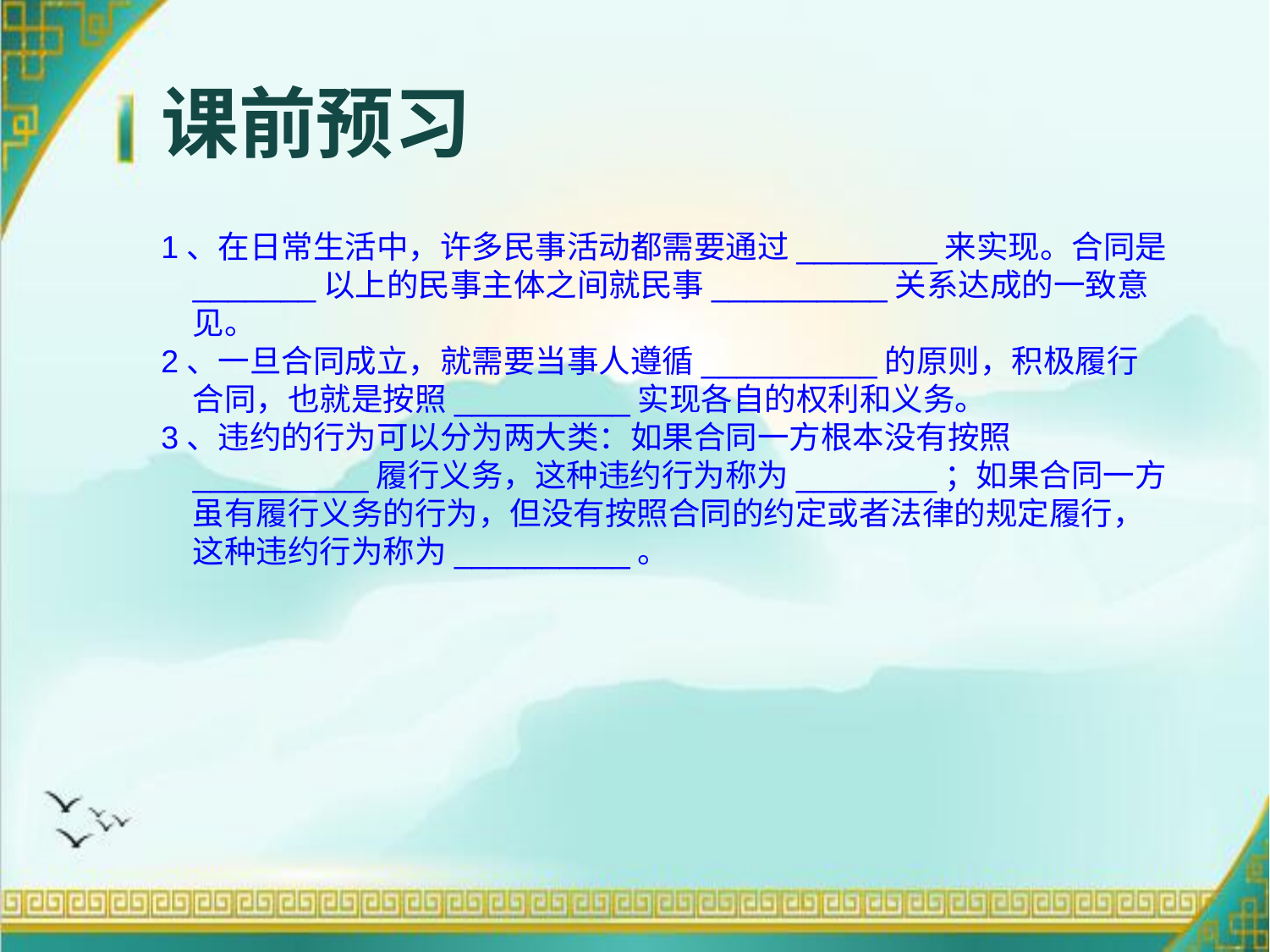

课前预习
1、在日常生活中，许多民事活动都需要通过________来实现。合同是_______以上的民事主体之间就民事__________关系达成的一致意见。
2、一旦合同成立，就需要当事人遵循__________的原则，积极履行合同，也就是按照__________实现各自的权利和义务。
3、违约的行为可以分为两大类：如果合同一方根本没有按照__________履行义务，这种违约行为称为________；如果合同一方虽有履行义务的行为，但没有按照合同的约定或者法律的规定履行，这种违约行为称为__________。